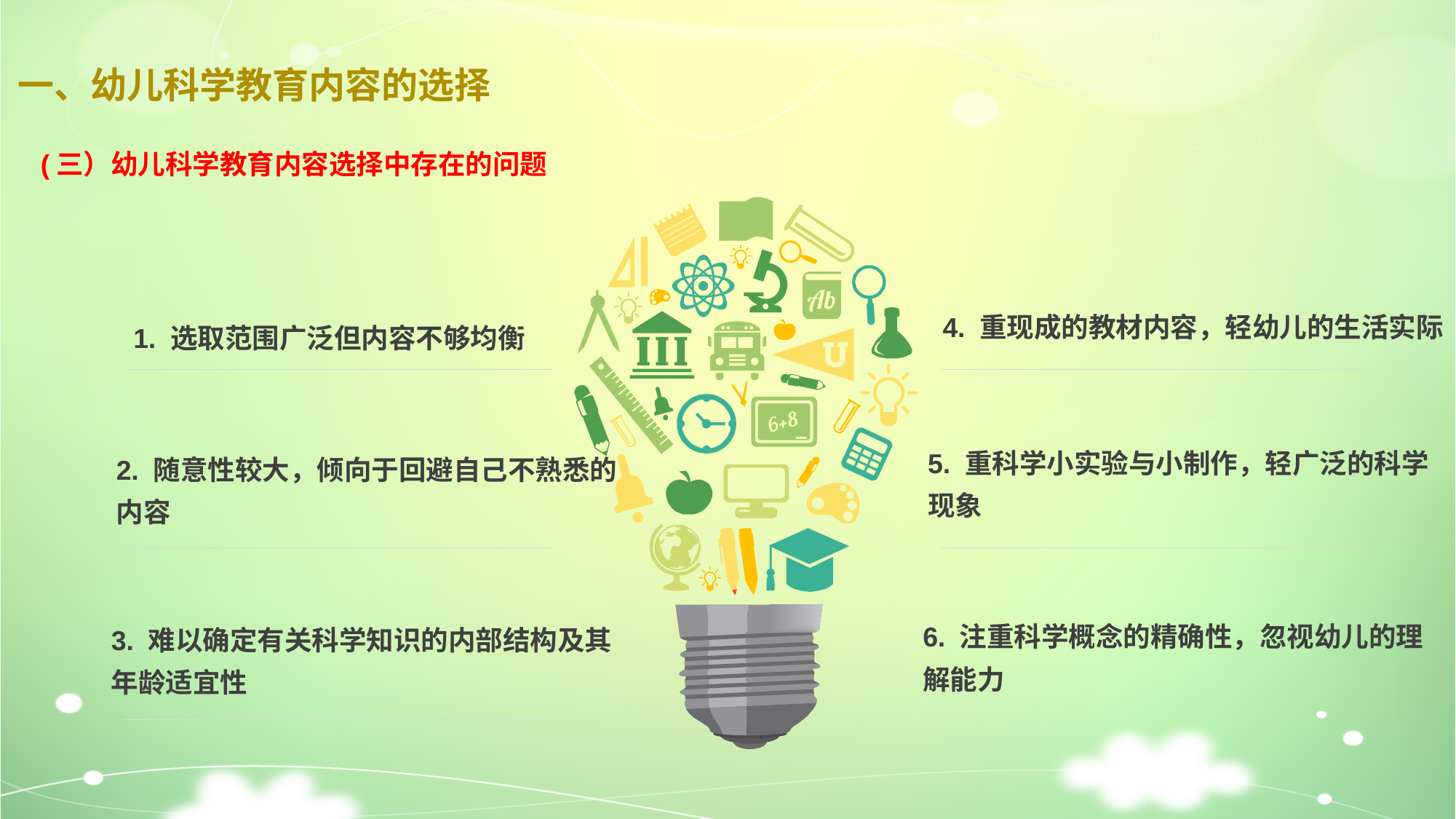

一、幼儿科学教育内容的选择
(三）幼儿科学教育内容选择中存在的问题

4. 重现成的教材内容，轻幼儿的生活实际
1. 选取范围广泛但内容不够均衡
5. 重科学小实验与小制作，轻广泛的科学现象
2. 随意性较大，倾向于回避自己不熟悉的内容
6. 注重科学概念的精确性，忽视幼儿的理解能力
3. 难以确定有关科学知识的内部结构及其年龄适宜性